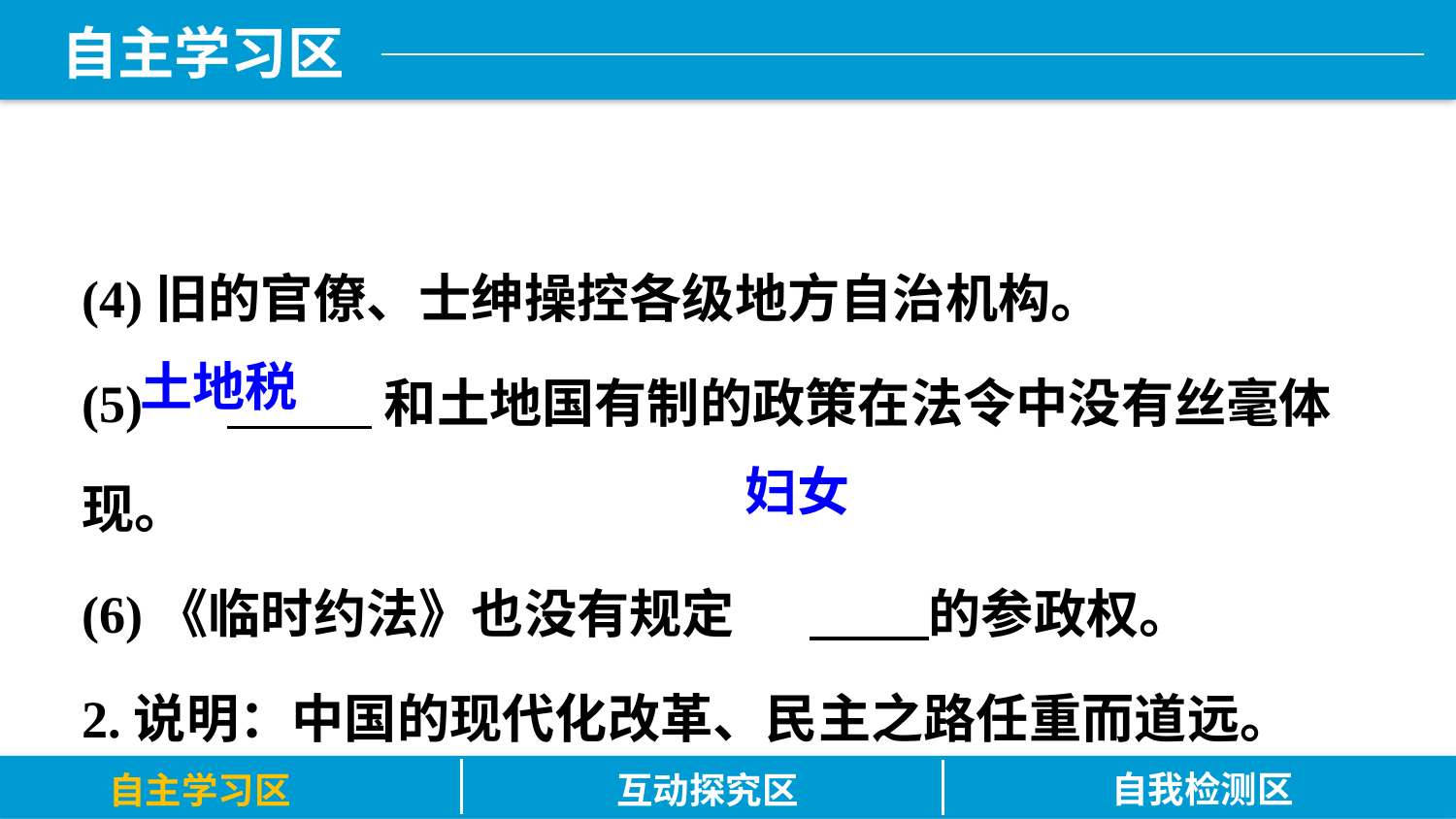

(4)旧的官僚、士绅操控各级地方自治机构。
(5)	           和土地国有制的政策在法令中没有丝毫体现。
(6)《临时约法》也没有规定	          的参政权。
2.说明：中国的现代化改革、民主之路任重而道远。
土地税
妇女
自我检测区
自主学习区
互动探究区